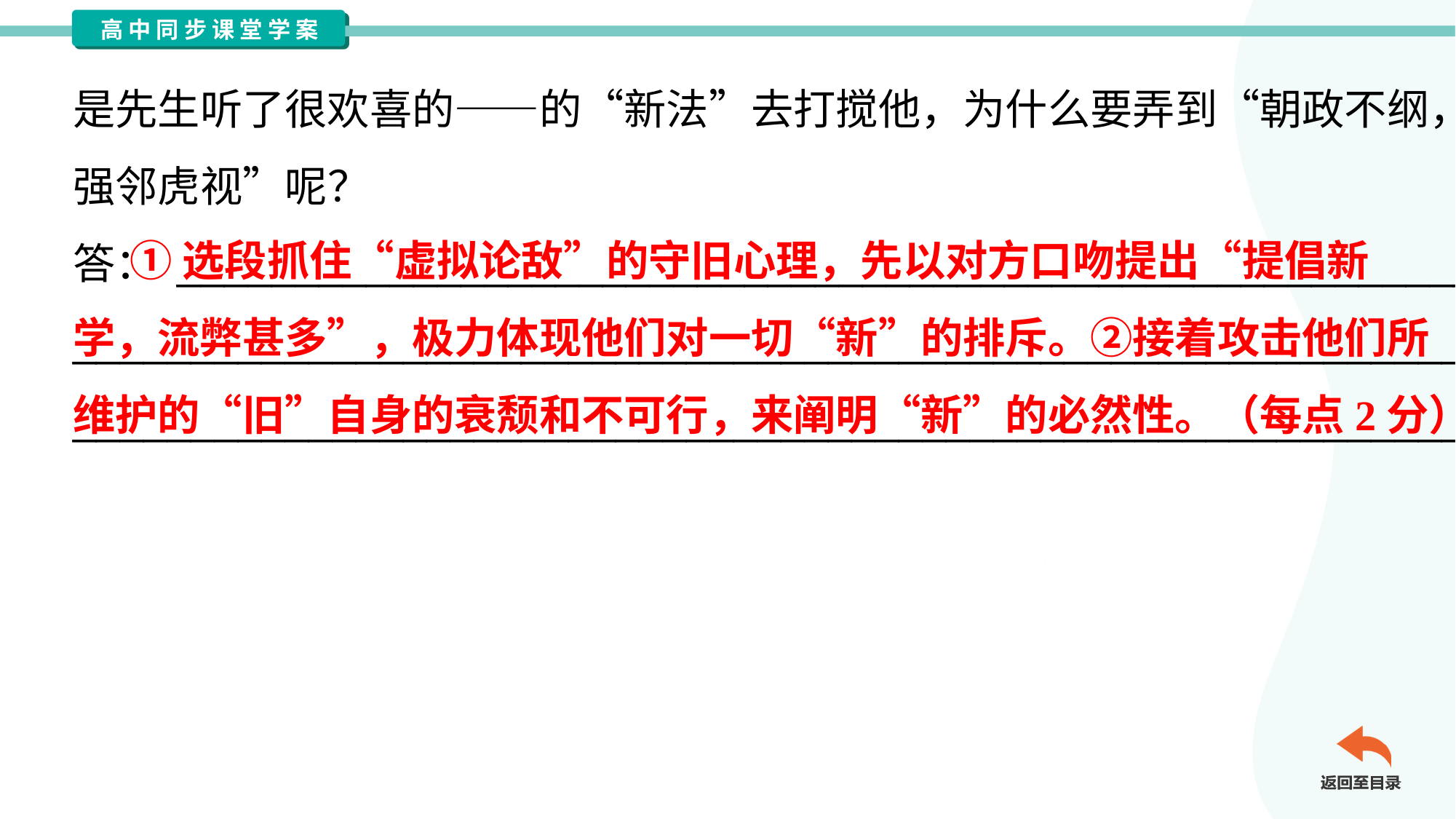

是先生听了很欢喜的——的“新法”去打搅他，为什么要弄到“朝政不纲，
强邻虎视”呢？
答： ________________________________________________________
_____________________________________________________________
_____________________________________________________________
      ①选段抓住“虚拟论敌”的守旧心理，先以对方口吻提出“提倡新
学，流弊甚多”，极力体现他们对一切“新”的排斥。②接着攻击他们所
维护的“旧”自身的衰颓和不可行，来阐明“新”的必然性。（每点2分）